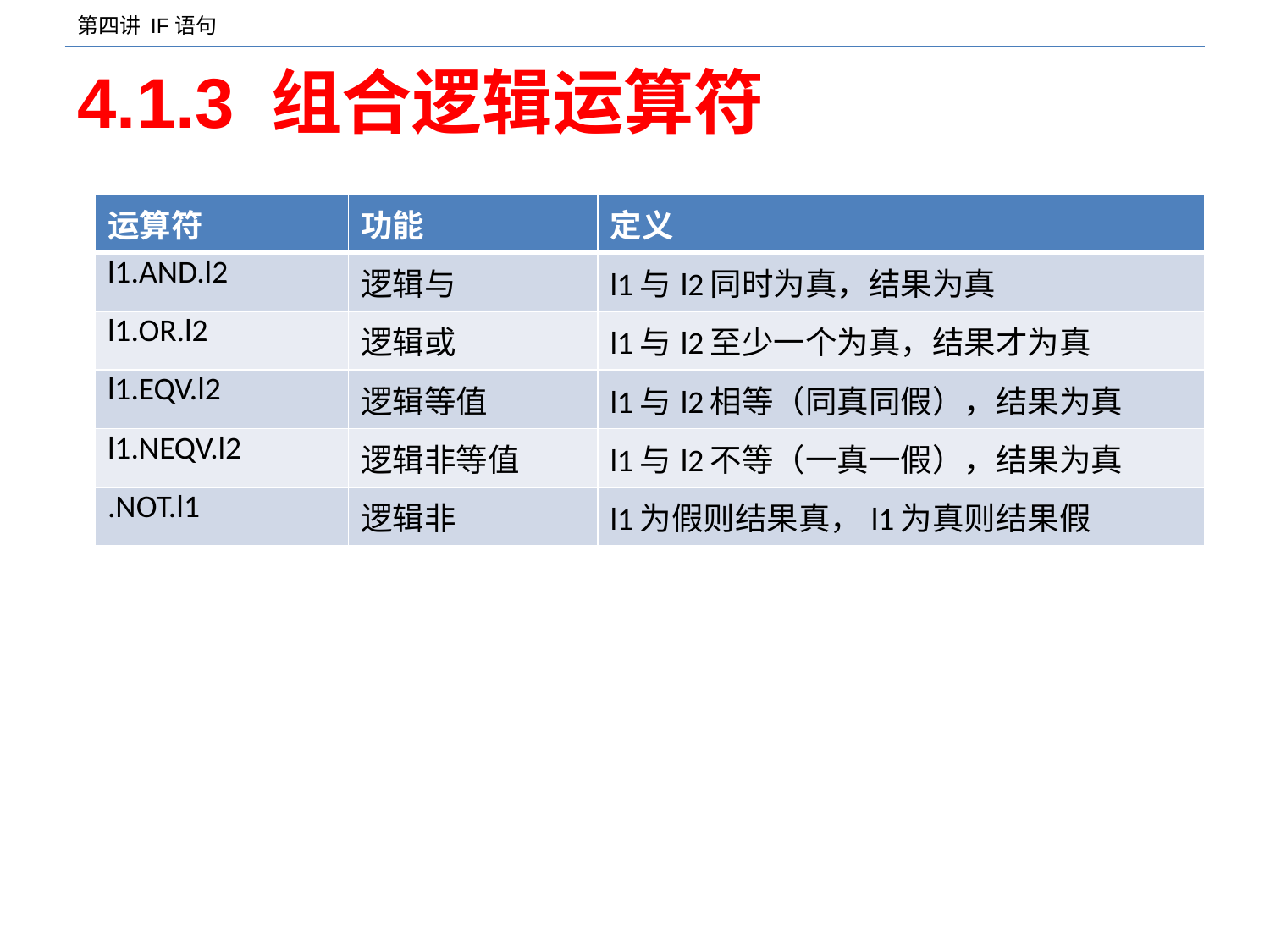

# 4.1.3 组合逻辑运算符
| 运算符 | 功能 | 定义 |
| --- | --- | --- |
| l1.AND.l2 | 逻辑与 | l1与l2同时为真，结果为真 |
| l1.OR.l2 | 逻辑或 | l1与l2至少一个为真，结果才为真 |
| l1.EQV.l2 | 逻辑等值 | l1与l2相等（同真同假），结果为真 |
| l1.NEQV.l2 | 逻辑非等值 | l1与l2不等（一真一假），结果为真 |
| .NOT.l1 | 逻辑非 | l1为假则结果真，l1为真则结果假 |